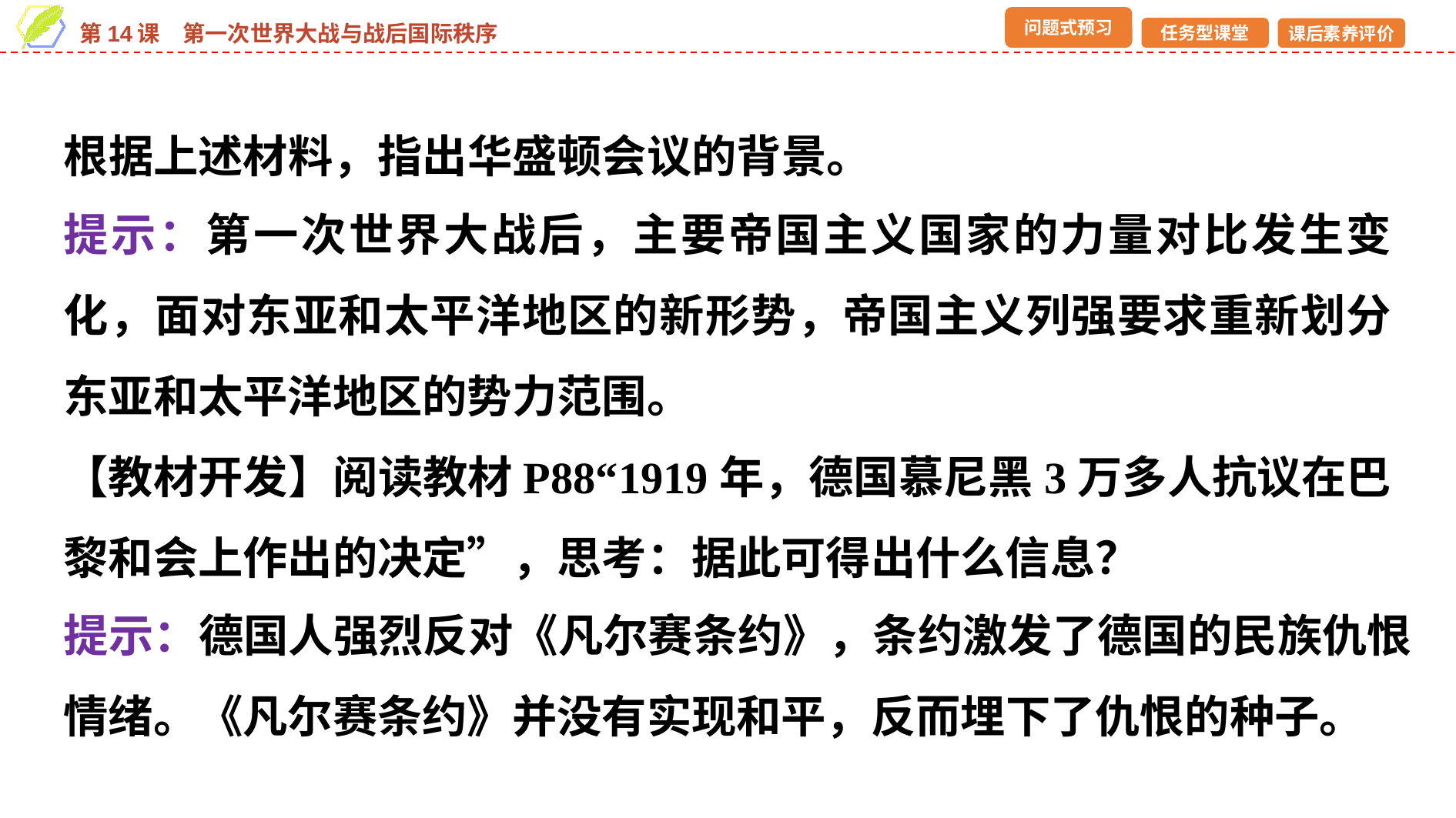

根据上述材料，指出华盛顿会议的背景。
提示：第一次世界大战后，主要帝国主义国家的力量对比发生变化，面对东亚和太平洋地区的新形势，帝国主义列强要求重新划分东亚和太平洋地区的势力范围。
【教材开发】阅读教材P88“1919年，德国慕尼黑3万多人抗议在巴黎和会上作出的决定”，思考：据此可得出什么信息？
提示：德国人强烈反对《凡尔赛条约》，条约激发了德国的民族仇恨情绪。《凡尔赛条约》并没有实现和平，反而埋下了仇恨的种子。